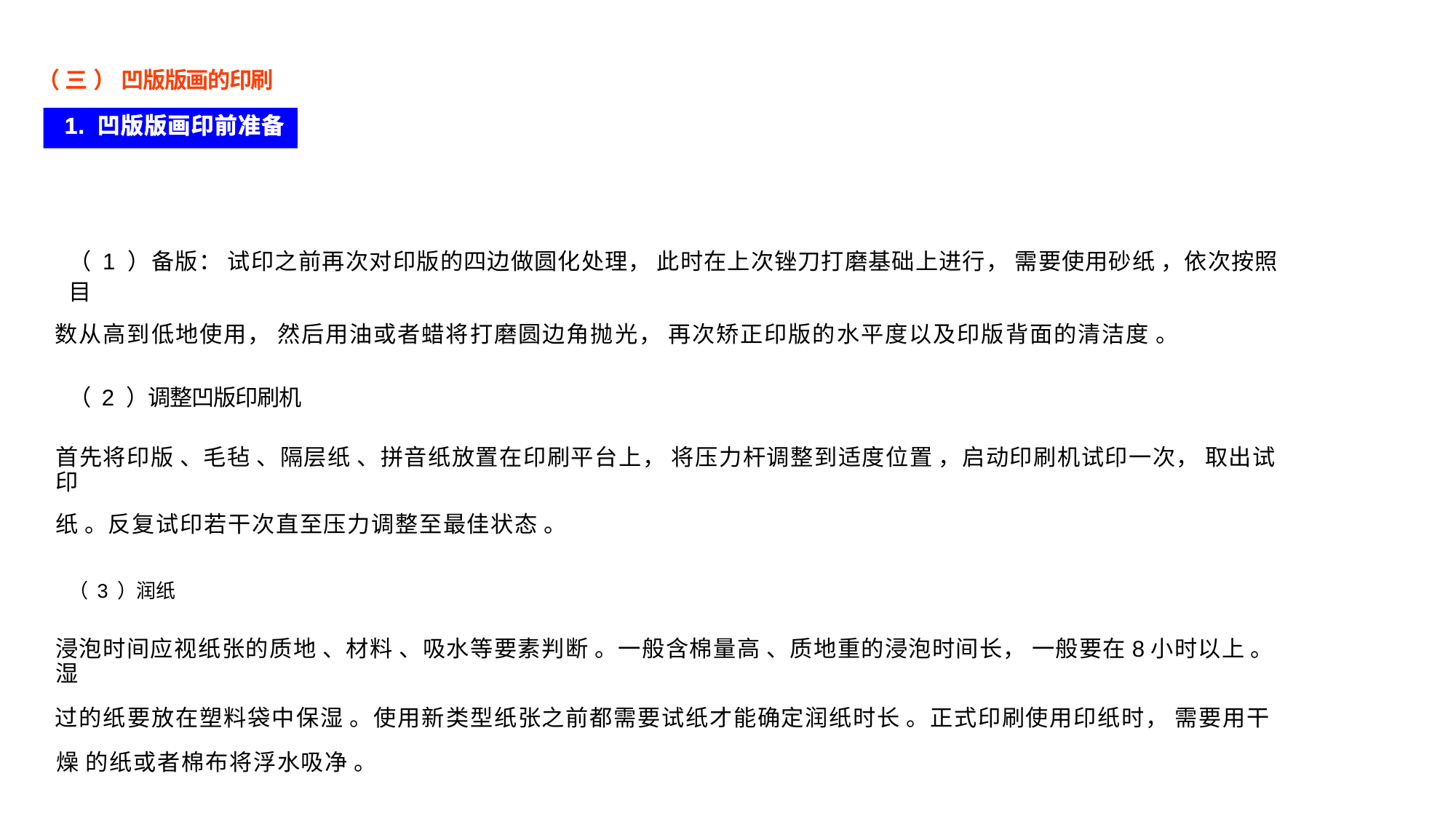

（ 三 ） 凹版版画的印刷

1. 凹版版画印前准备

（ 1 ）备版： 试印之前再次对印版的四边做圆化处理， 此时在上次锉刀打磨基础上进行， 需要使用砂纸 ，依次按照目
数从高到低地使用， 然后用油或者蜡将打磨圆边角抛光， 再次矫正印版的水平度以及印版背面的清洁度 。

（ 2 ）调整凹版印刷机

首先将印版 、毛毡 、隔层纸 、拼音纸放置在印刷平台上， 将压力杆调整到适度位置 ，启动印刷机试印一次， 取出试印
纸 。反复试印若干次直至压力调整至最佳状态 。

（ 3 ）润纸

浸泡时间应视纸张的质地 、材料 、吸水等要素判断 。一般含棉量高 、质地重的浸泡时间长， 一般要在8小时以上 。湿
过的纸要放在塑料袋中保湿 。使用新类型纸张之前都需要试纸才能确定润纸时长 。正式印刷使用印纸时， 需要用干燥 的纸或者棉布将浮水吸净 。